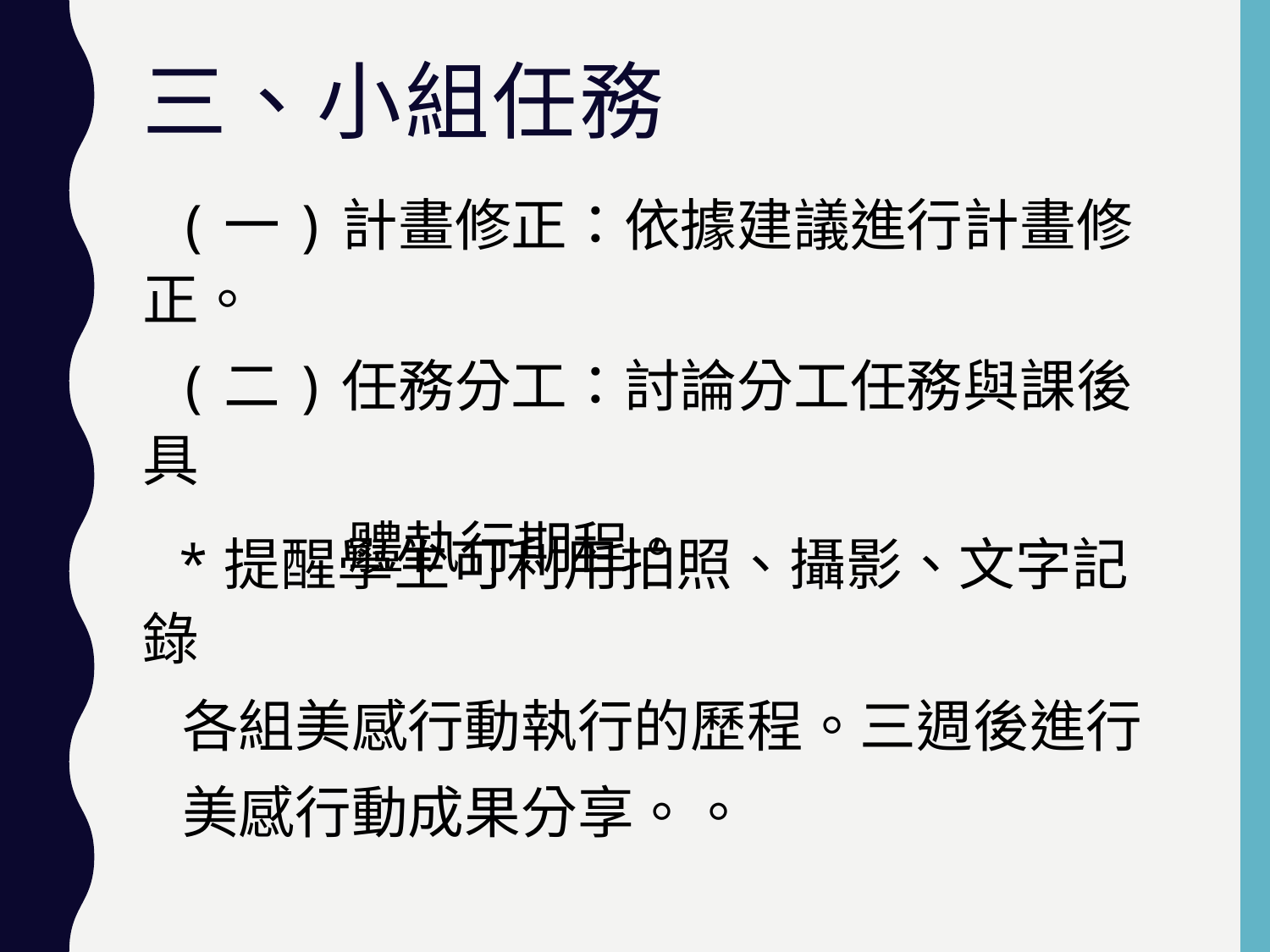

# 三、小組任務
 (一)計畫修正：依據建議進行計畫修正。
 (二)任務分工：討論分工任務與課後具
               體執行期程。
 *提醒學生可利用拍照、攝影、文字記錄
  各組美感行動執行的歷程。三週後進行
  美感行動成果分享。。